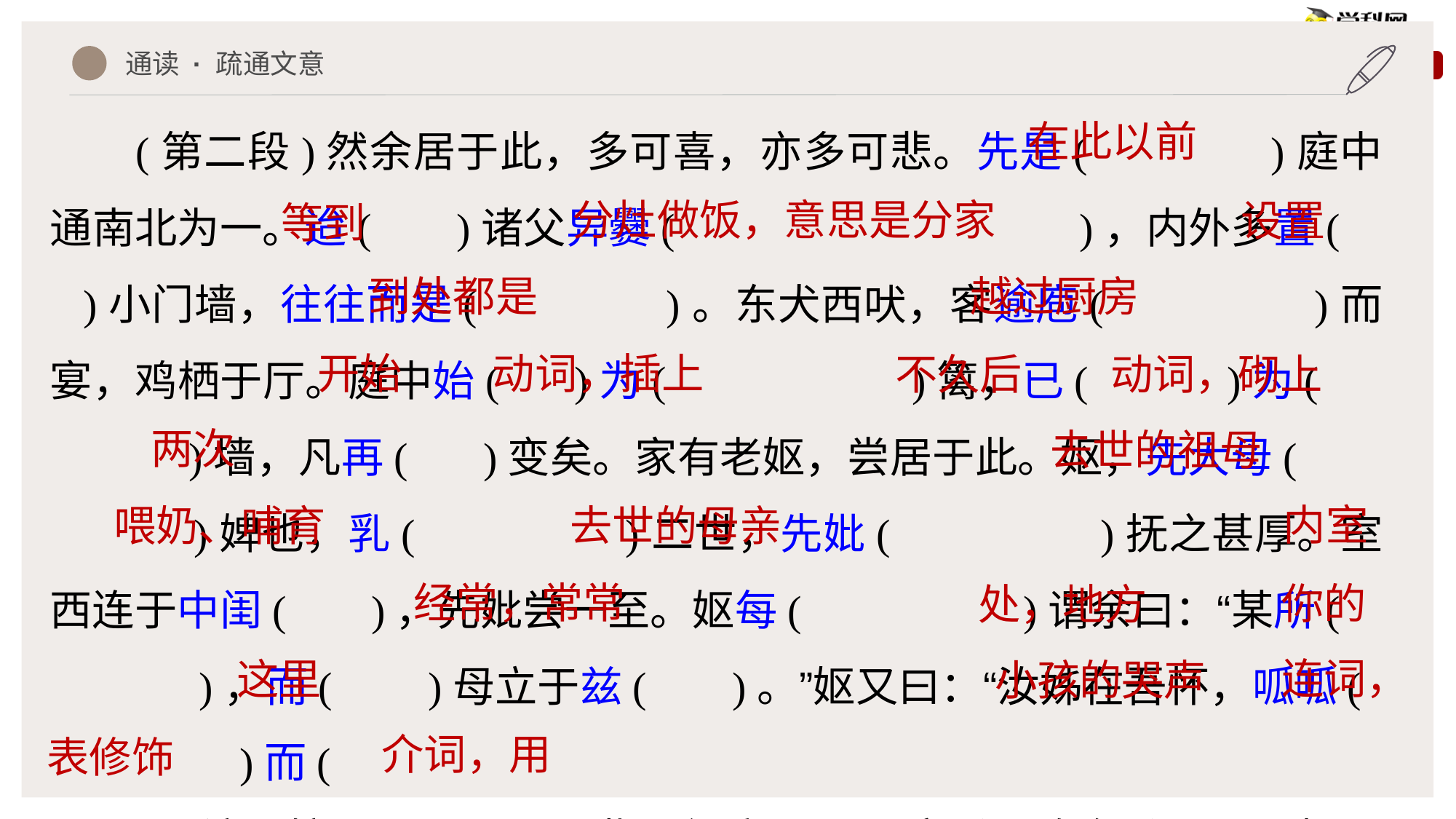

通读 · 疏通文意

(第二段)然余居于此，多可喜，亦多可悲。先是(                )庭中通南北为一。迨(        )诸父异爨(                                      )，内外多置(        )小门墙，往往而是(                 )。东犬西吠，客逾庖(                   )而宴，鸡栖于厅。庭中始(       )为(                       )篱，已(             )为(                    )墙，凡再(       )变矣。家有老妪，尝居于此。妪，先大母(                      )婢也，乳(                   )二世，先妣(                   )抚之甚厚。室西连于中闺(        )，先妣尝一至。妪每(                     )谓余曰：“某所(                   )，而(         )母立于兹(        )。”妪又曰：“汝姊在吾怀，呱呱(                     )而(
    )泣；娘以(                 )指叩门扉曰：‘儿寒乎？欲食乎？’吾从板
在此以前
分灶做饭，意思是分家
设置
等到
到处都是
越过厨房
动词，插上
开始
不久后
动词，砌上
两次
去世的祖母
内室
喂奶、哺育
去世的母亲
经常，常常
你的
处，地方
连词，
这里
小孩的哭声
介词，用
表修饰